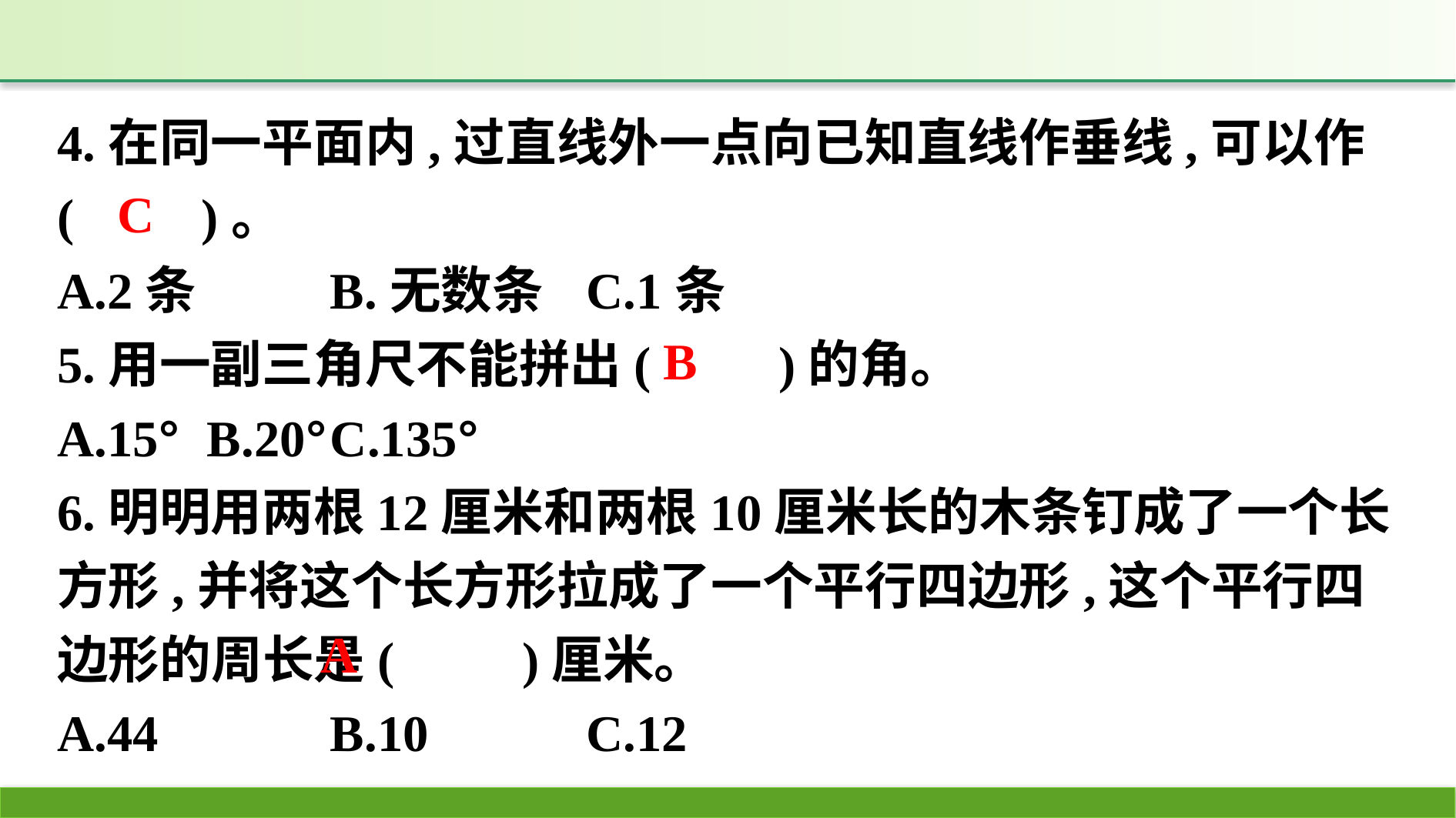

4.在同一平面内,过直线外一点向已知直线作垂线,可以作(　　)。
A.2条		B.无数条	C.1条
5.用一副三角尺不能拼出(　　)的角。
A.15°	B.20°	C.135°
6.明明用两根12厘米和两根10厘米长的木条钉成了一个长方形,并将这个长方形拉成了一个平行四边形,这个平行四边形的周长是(　　)厘米。
A.44		B.10		C.12
C
B
A